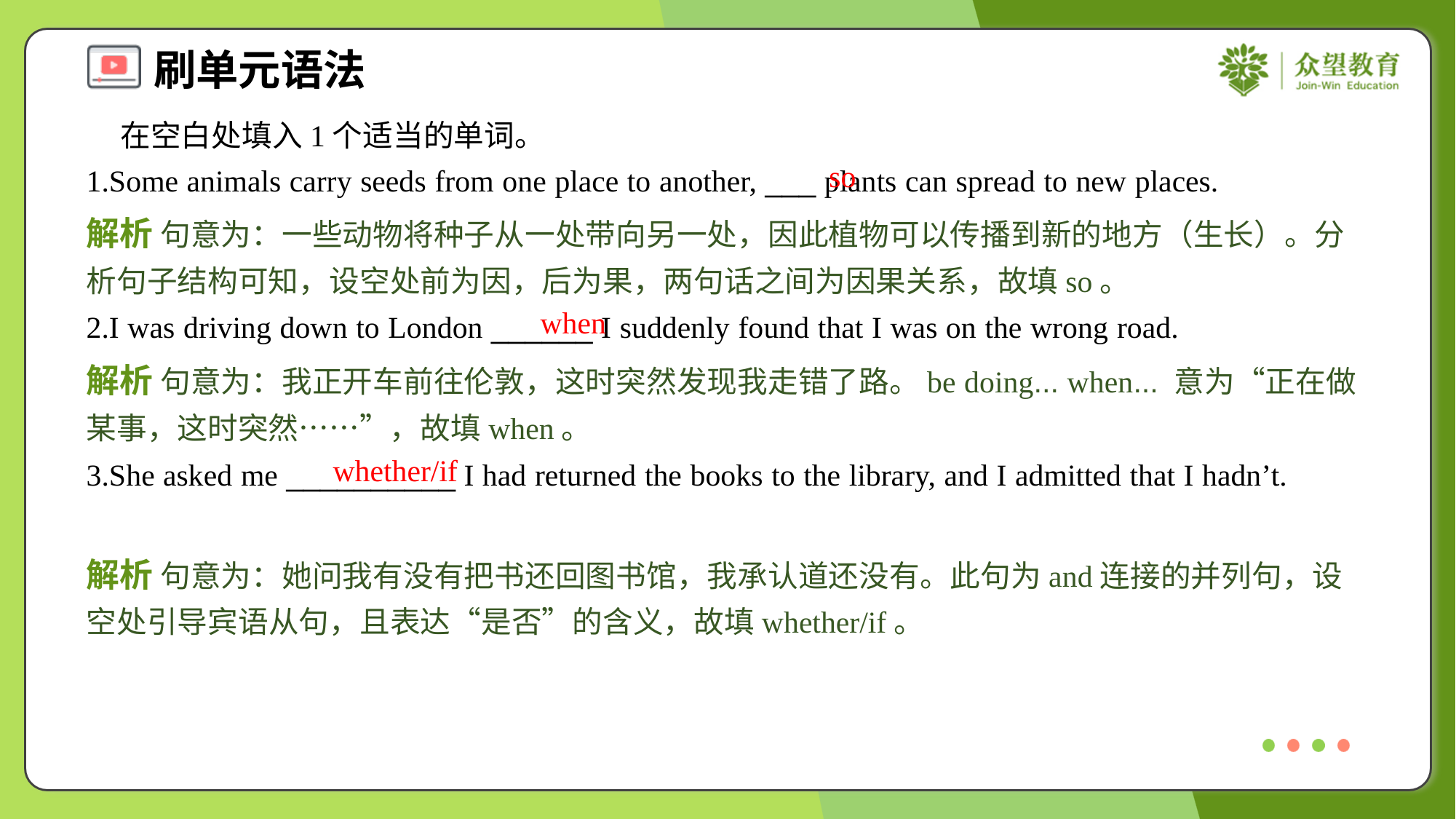

在空白处填入1个适当的单词。
1.Some animals carry seeds from one place to another, ___ plants can spread to new places.
so
解析 句意为：一些动物将种子从一处带向另一处，因此植物可以传播到新的地方（生长）。分析句子结构可知，设空处前为因，后为果，两句话之间为因果关系，故填so。
when
2.I was driving down to London ______ I suddenly found that I was on the wrong road.
解析 句意为：我正开车前往伦敦，这时突然发现我走错了路。be doing... when... 意为“正在做某事，这时突然……”，故填when。
whether/if
3.She asked me __________ I had returned the books to the library, and I admitted that I hadn’t.
解析 句意为：她问我有没有把书还回图书馆，我承认道还没有。此句为and连接的并列句，设空处引导宾语从句，且表达“是否”的含义，故填whether/if。